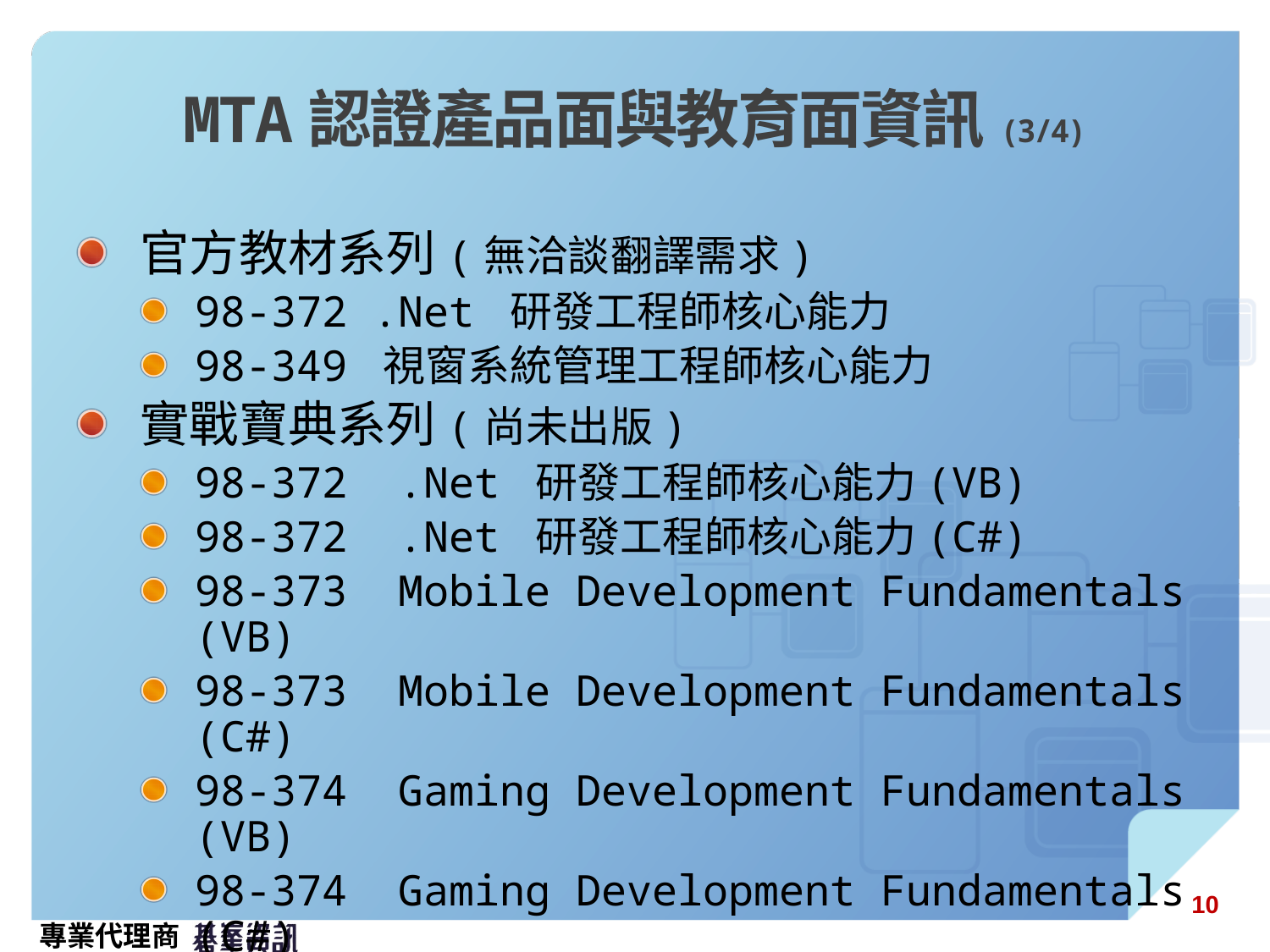

# MTA認證產品面與教育面資訊(3/4)
官方教材系列(無洽談翻譯需求)
98-372 .Net 研發工程師核心能力
98-349 視窗系統管理工程師核心能力
實戰寶典系列(尚未出版)
98-372  .Net 研發工程師核心能力(VB)
98-372  .Net 研發工程師核心能力(C#)
98-373  Mobile Development Fundamentals (VB)
98-373  Mobile Development Fundamentals (C#)
98-374  Gaming Development Fundamentals (VB)
98-374  Gaming Development Fundamentals (C#)
MTA認證教材參考網址：http://books.gotop.com.tw/booklists.aspx?Types=v&Query=MTA

10